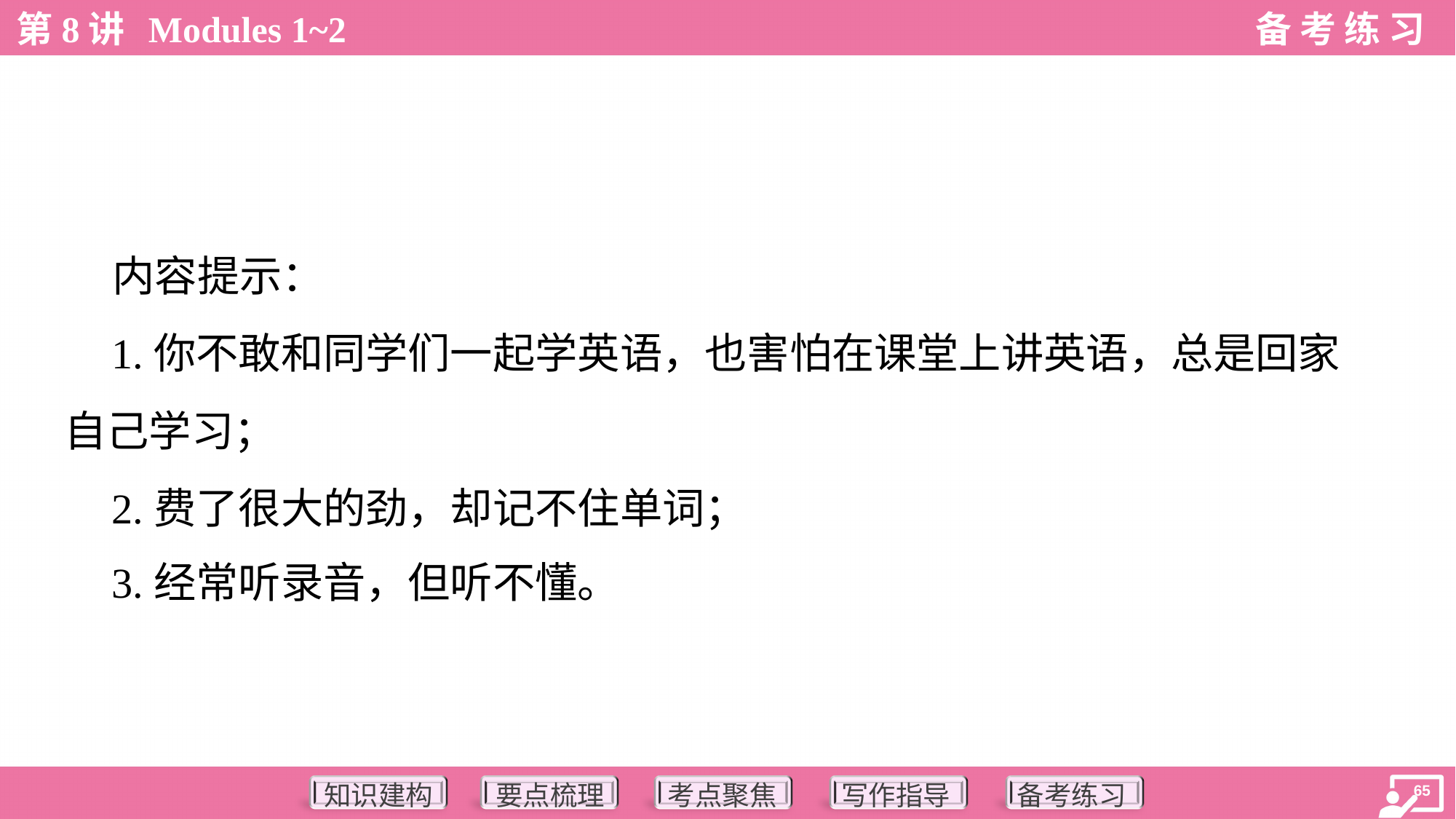

内容提示：
    1.你不敢和同学们一起学英语，也害怕在课堂上讲英语，总是回家
自己学习；
    2.费了很大的劲，却记不住单词；
    3.经常听录音，但听不懂。